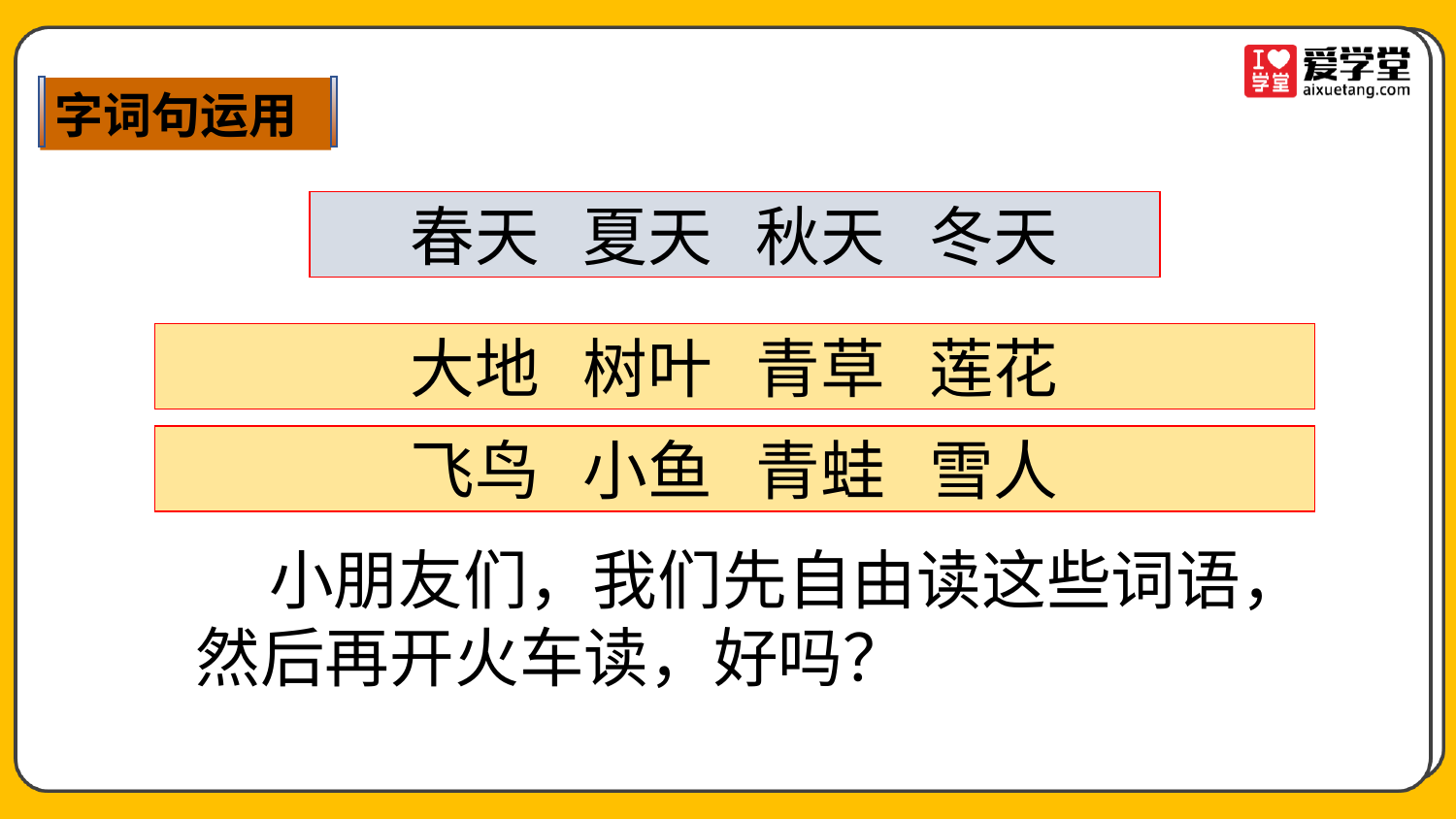

字词句运用
春天   夏天   秋天   冬天
大地   树叶   青草   莲花
飞鸟   小鱼   青蛙   雪人
    小朋友们，我们先自由读这些词语，然后再开火车读，好吗？